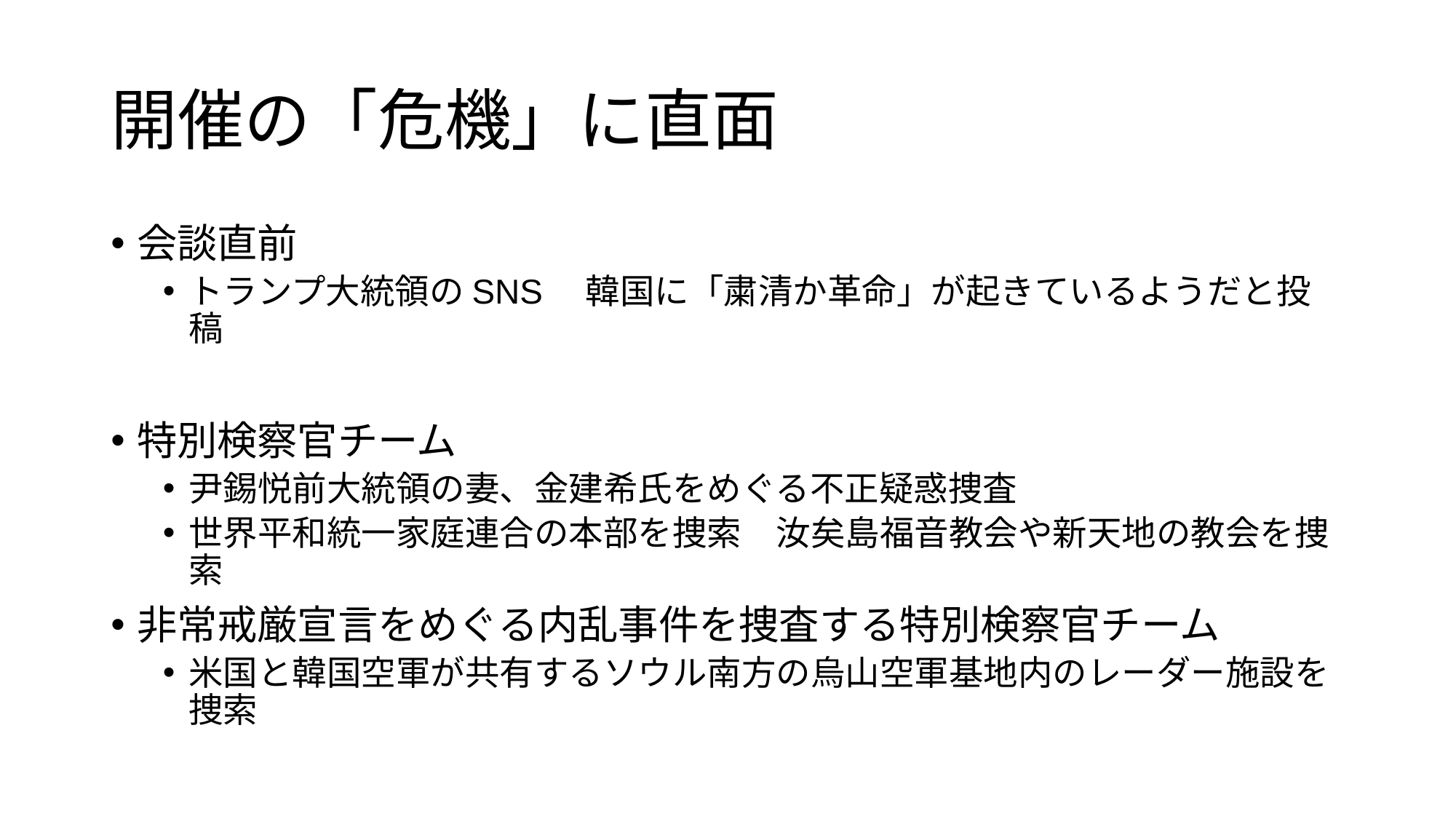

# 開催の「危機」に直面
会談直前
トランプ大統領のSNS　韓国に「粛清か革命」が起きているようだと投稿

特別検察官チーム
尹錫悦前大統領の妻、金建希氏をめぐる不正疑惑捜査
世界平和統一家庭連合の本部を捜索　汝矣島福音教会や新天地の教会を捜索
非常戒厳宣言をめぐる内乱事件を捜査する特別検察官チーム
米国と韓国空軍が共有するソウル南方の烏山空軍基地内のレーダー施設を捜索